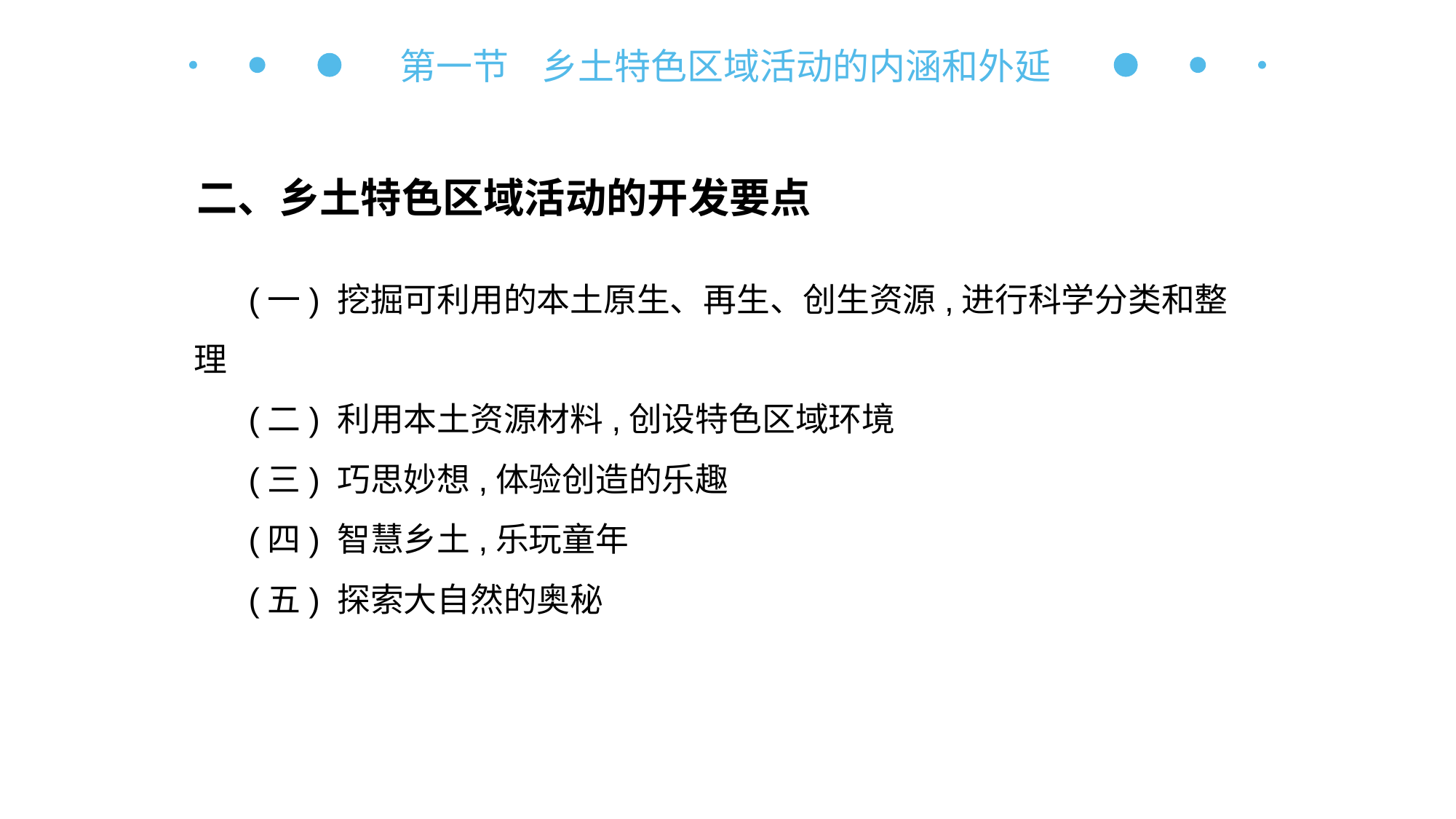

第一节    乡土特色区域活动的内涵和外延

二、乡土特色区域活动的开发要点
(一) 挖掘可利用的本土原生、再生、创生资源,进行科学分类和整理
(二) 利用本土资源材料,创设特色区域环境
(三) 巧思妙想,体验创造的乐趣
(四) 智慧乡土,乐玩童年
(五) 探索大自然的奥秘